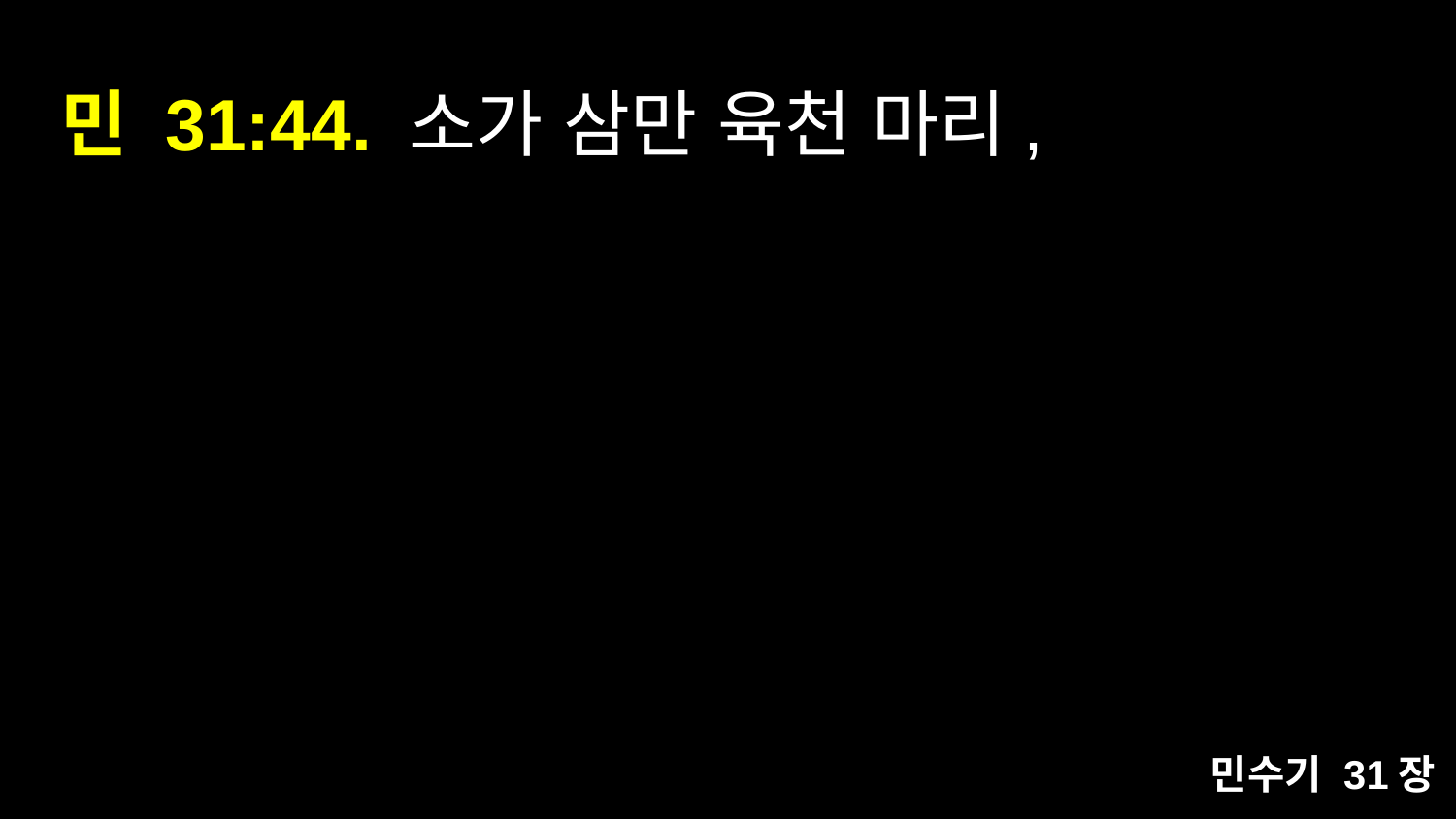

# 민 31:44. 소가 삼만 육천 마리,
민수기 31장